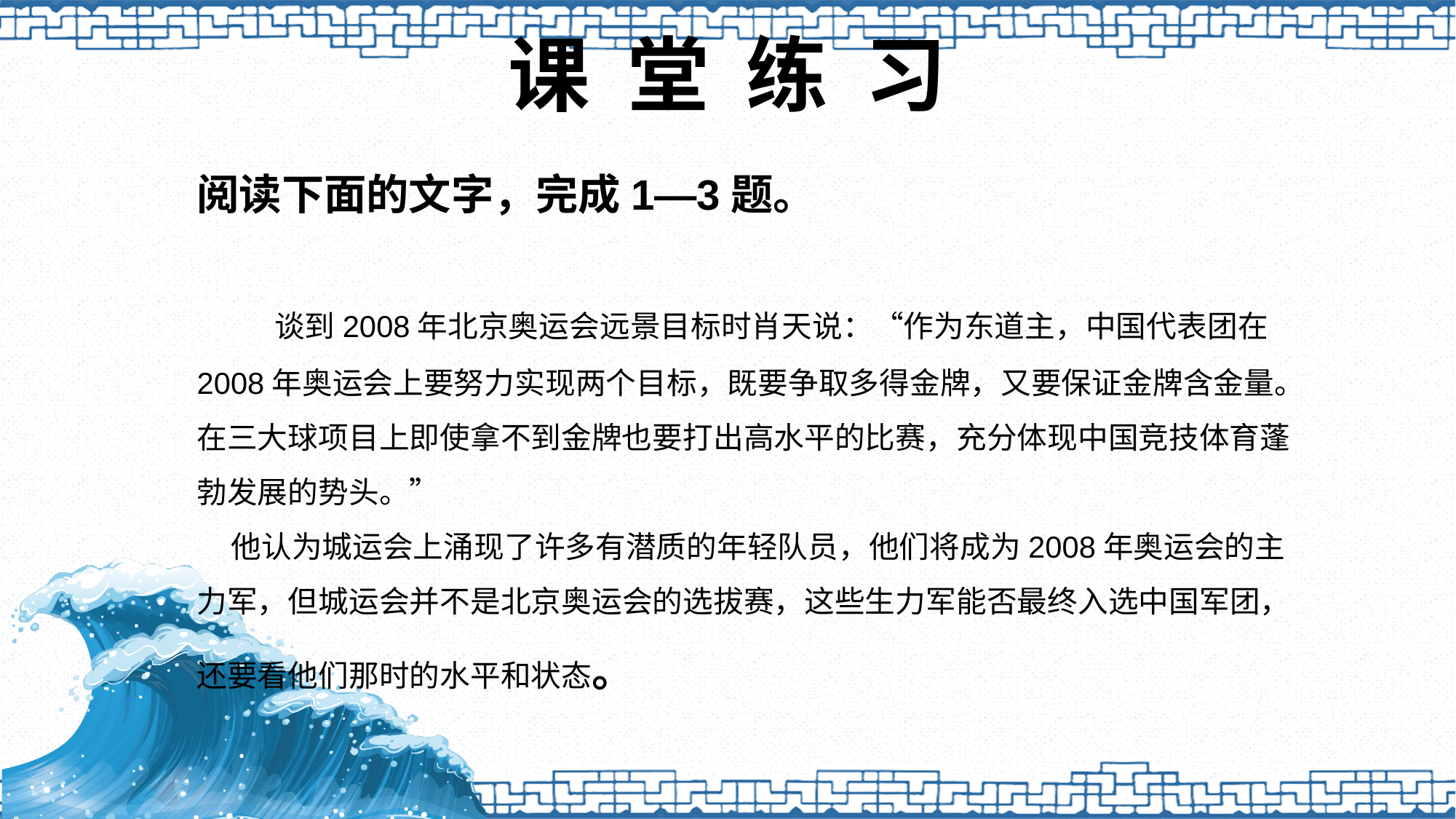

# 课  堂  练  习
阅读下面的文字，完成1—3题。

       谈到2008年北京奥运会远景目标时肖天说：“作为东道主，中国代表团在2008年奥运会上要努力实现两个目标，既要争取多得金牌，又要保证金牌含金量。在三大球项目上即使拿不到金牌也要打出高水平的比赛，充分体现中国竞技体育蓬勃发展的势头。”
    他认为城运会上涌现了许多有潜质的年轻队员，他们将成为2008年奥运会的主力军，但城运会并不是北京奥运会的选拔赛，这些生力军能否最终入选中国军团，还要看他们那时的水平和状态。